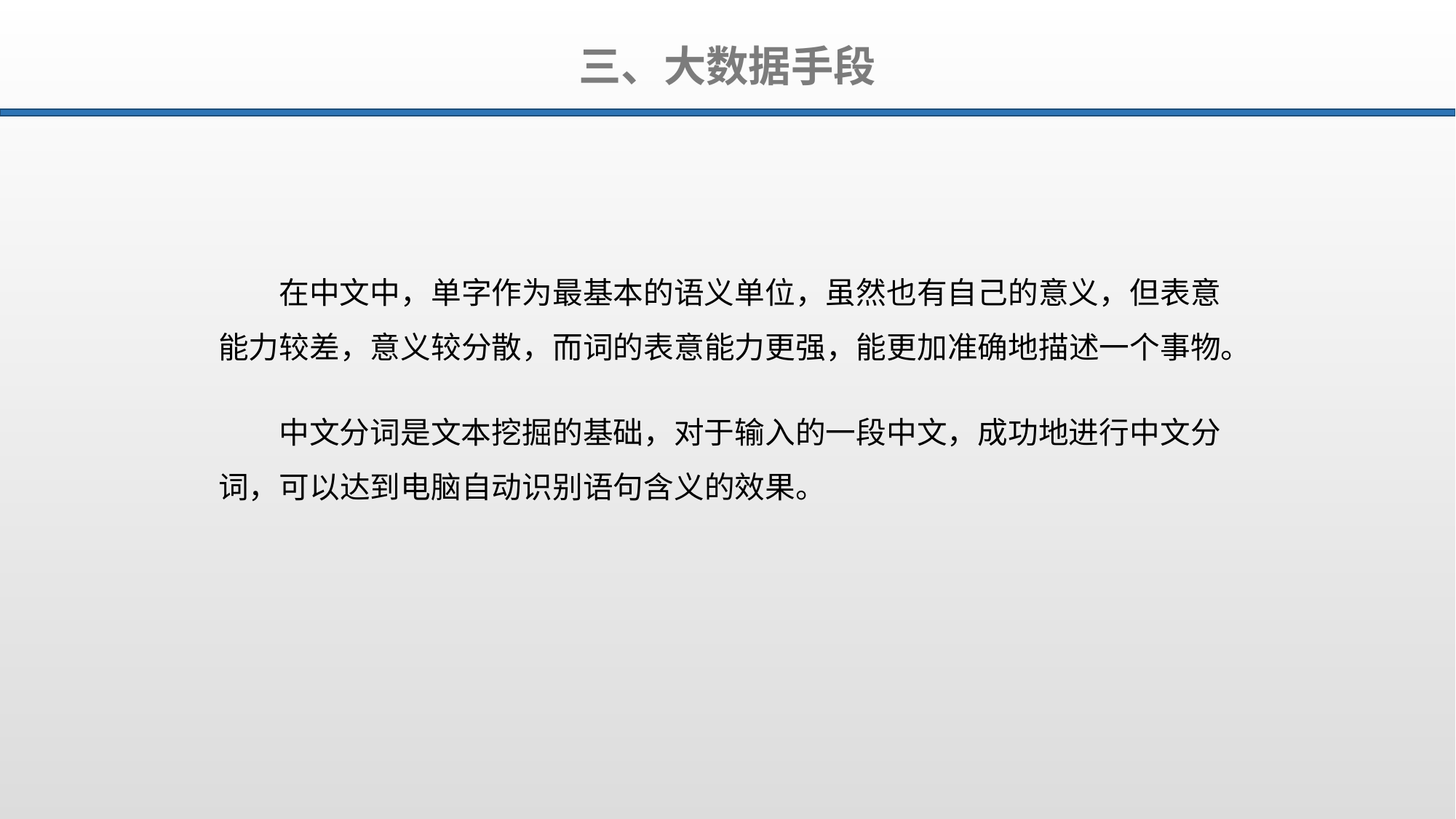

三、大数据手段

在中文中，单字作为最基本的语义单位，虽然也有自己的意义，但表意能力较差，意义较分散，而词的表意能力更强，能更加准确地描述一个事物。
中文分词是文本挖掘的基础，对于输入的一段中文，成功地进行中文分词，可以达到电脑自动识别语句含义的效果。